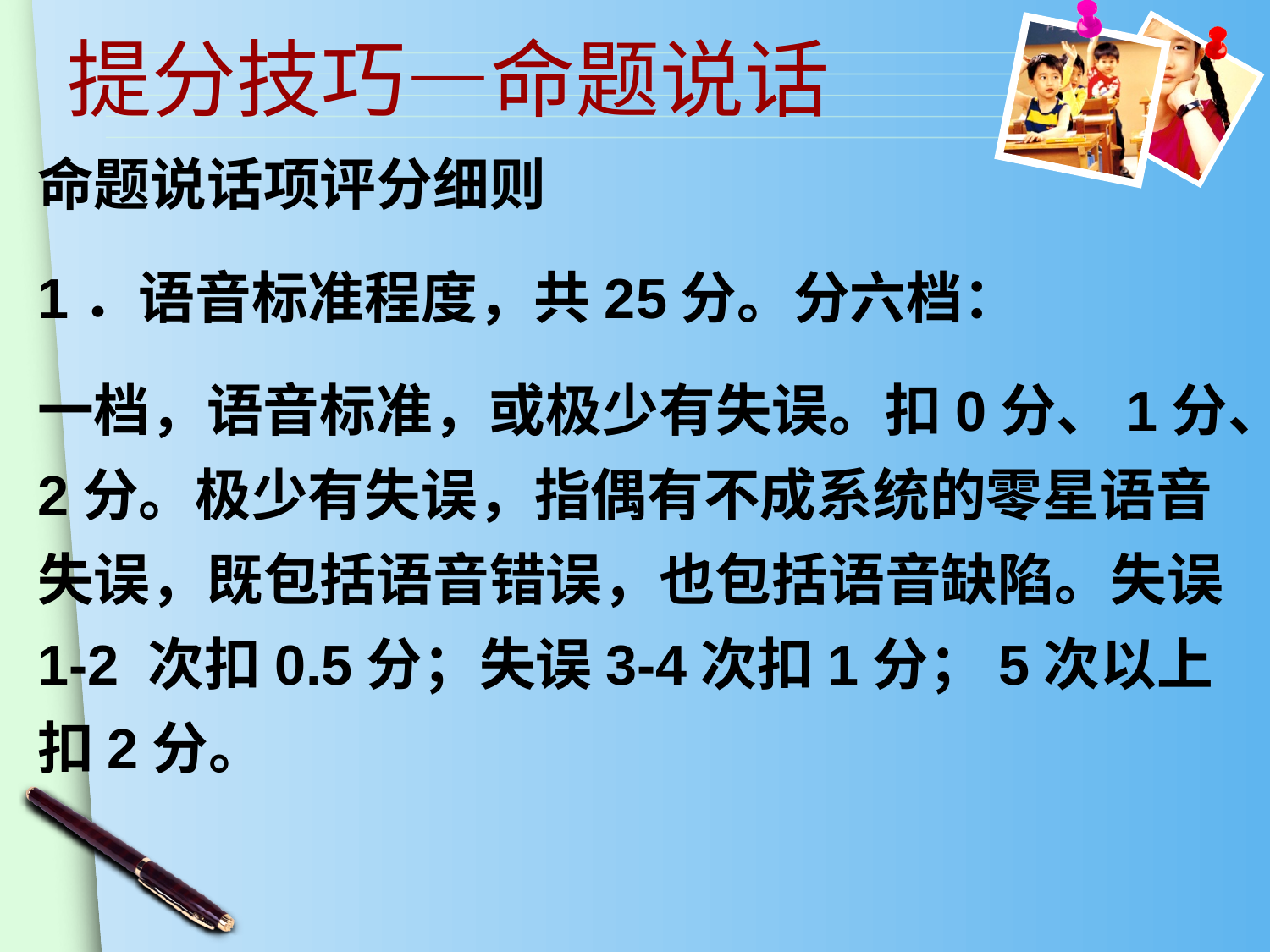

提分技巧—命题说话
命题说话项评分细则
1．语音标准程度，共25分。分六档：
一档，语音标准，或极少有失误。扣0分、1分、2分。极少有失误，指偶有不成系统的零星语音失误，既包括语音错误，也包括语音缺陷。失误1-2 次扣0.5分；失误3-4次扣1分；5次以上扣2分。